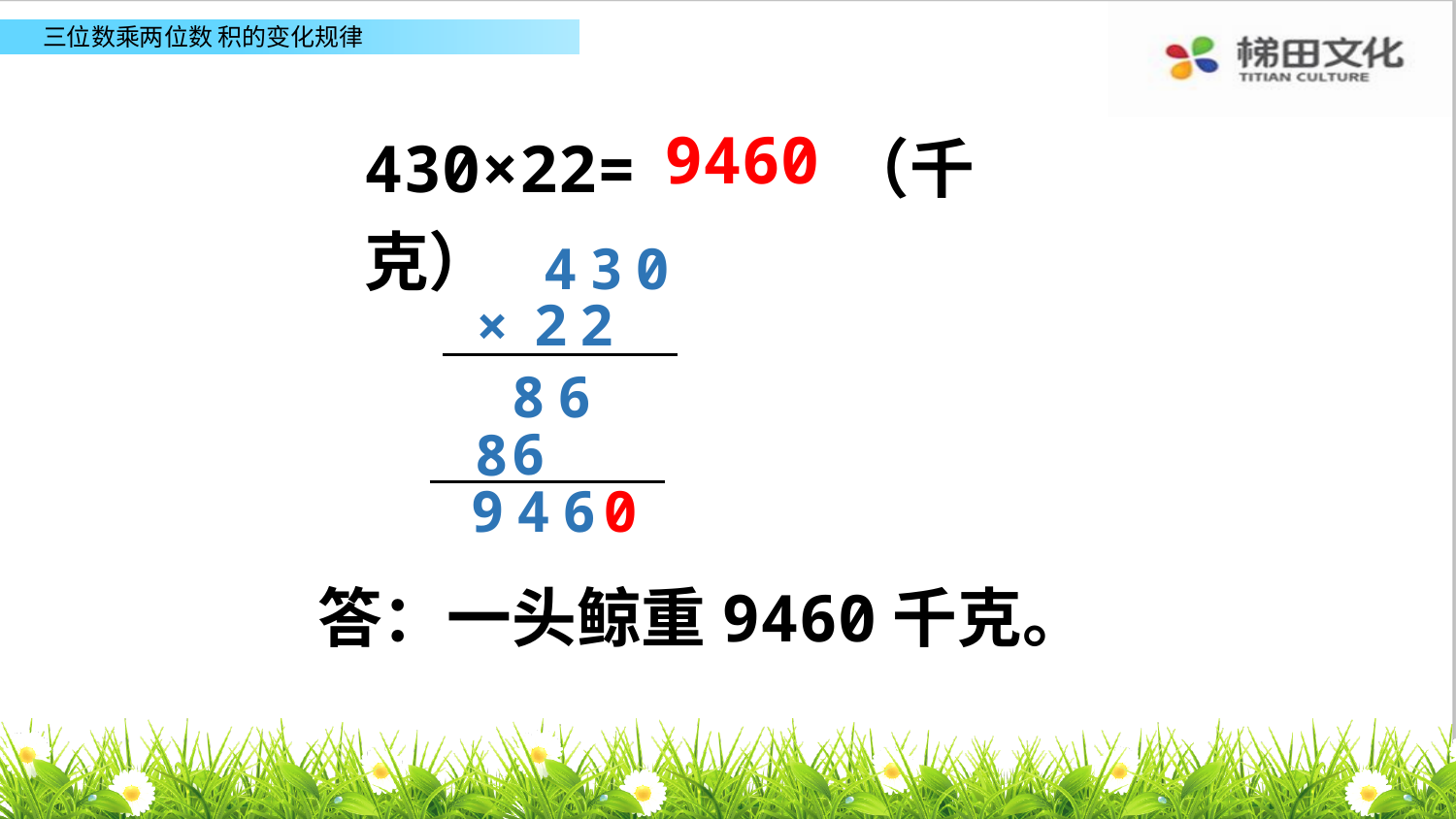

430×22=     （千克）
9460
 430
22
×
86

6
8
0
946
答：一头鲸重9460千克。